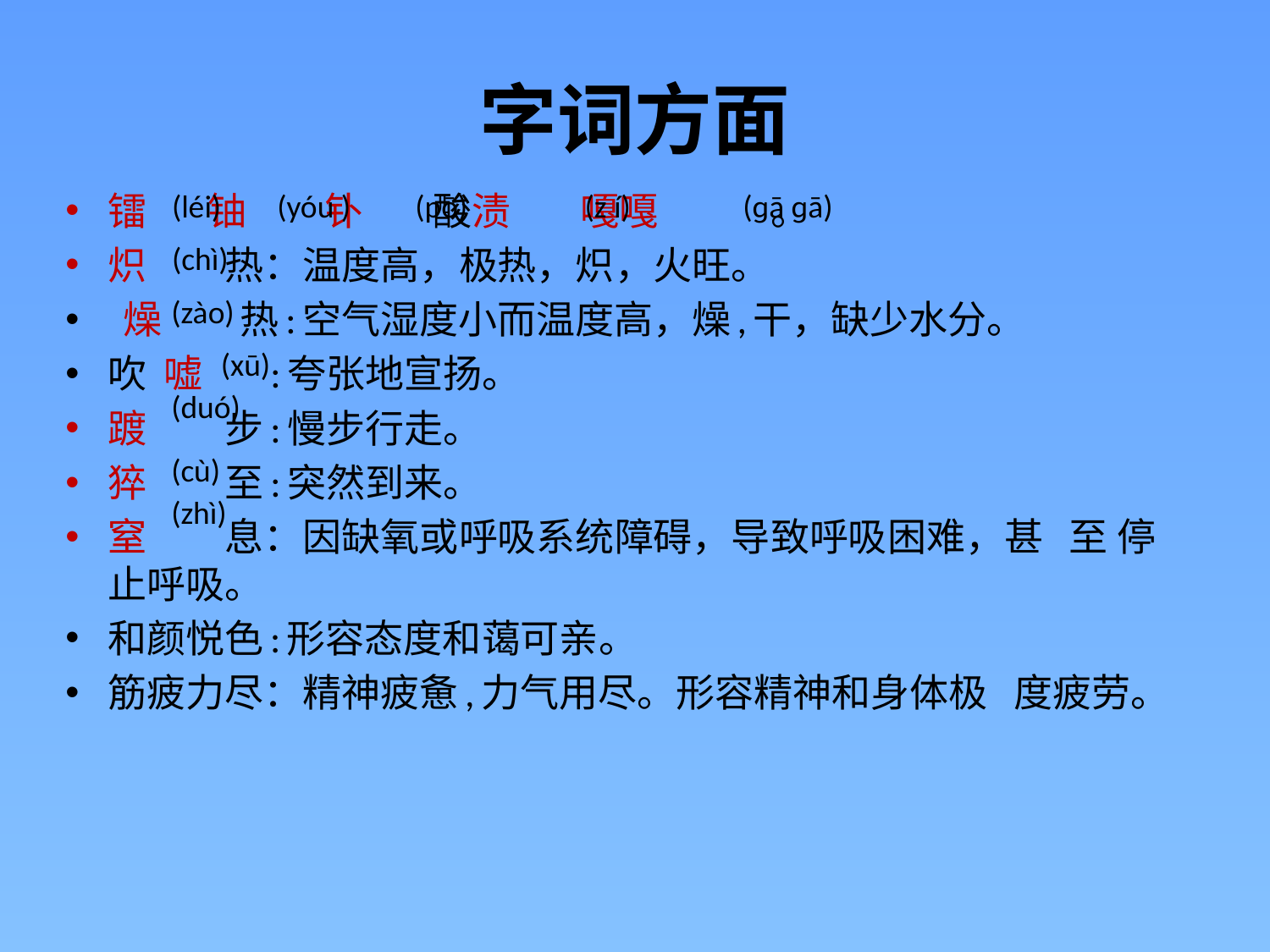

# 字词方面
镭       铀         钋        酸渍        嘎嘎             。
炽         热：温度高，极热，炽，火旺。
 燥         热:空气湿度小而温度高，燥,干，缺少水分。
吹  嘘       :夸张地宣扬。
踱         步:慢步行走。
猝         至:突然到来。
窒         息：因缺氧或呼吸系统障碍，导致呼吸困难，甚   至 停止呼吸。
和颜悦色:形容态度和蔼可亲。
筋疲力尽：精神疲惫,力气用尽。形容精神和身体极   度疲劳。

(léi)
(yóu )
(pō)
(z í)
(ɡā ɡā)
(chì)
(zào)
 (xū)
(duó)
(cù)
(zhì)